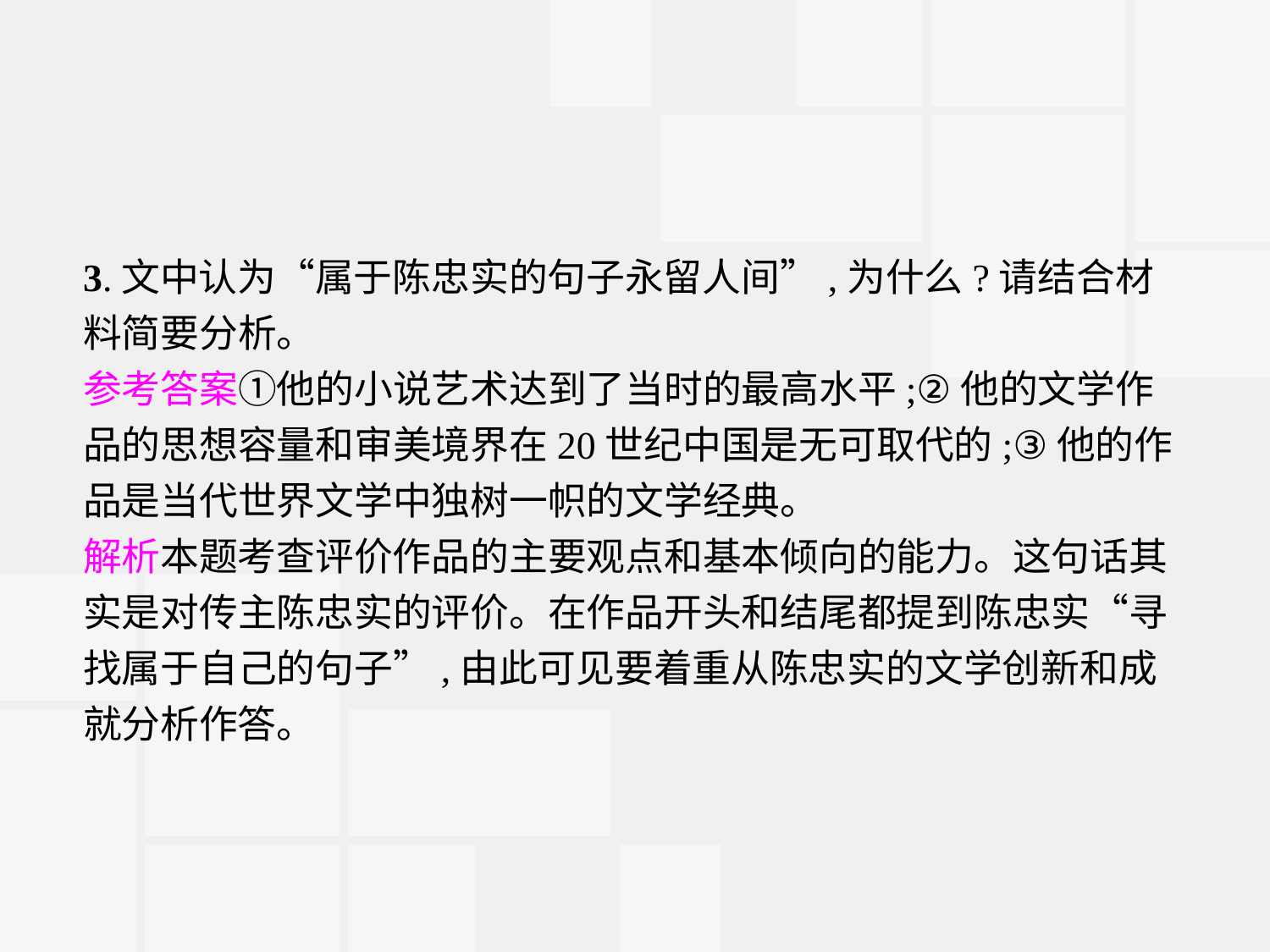

3.文中认为“属于陈忠实的句子永留人间”,为什么?请结合材料简要分析。
参考答案①他的小说艺术达到了当时的最高水平;②他的文学作品的思想容量和审美境界在20世纪中国是无可取代的;③他的作品是当代世界文学中独树一帜的文学经典。
解析本题考查评价作品的主要观点和基本倾向的能力。这句话其实是对传主陈忠实的评价。在作品开头和结尾都提到陈忠实“寻找属于自己的句子”,由此可见要着重从陈忠实的文学创新和成就分析作答。